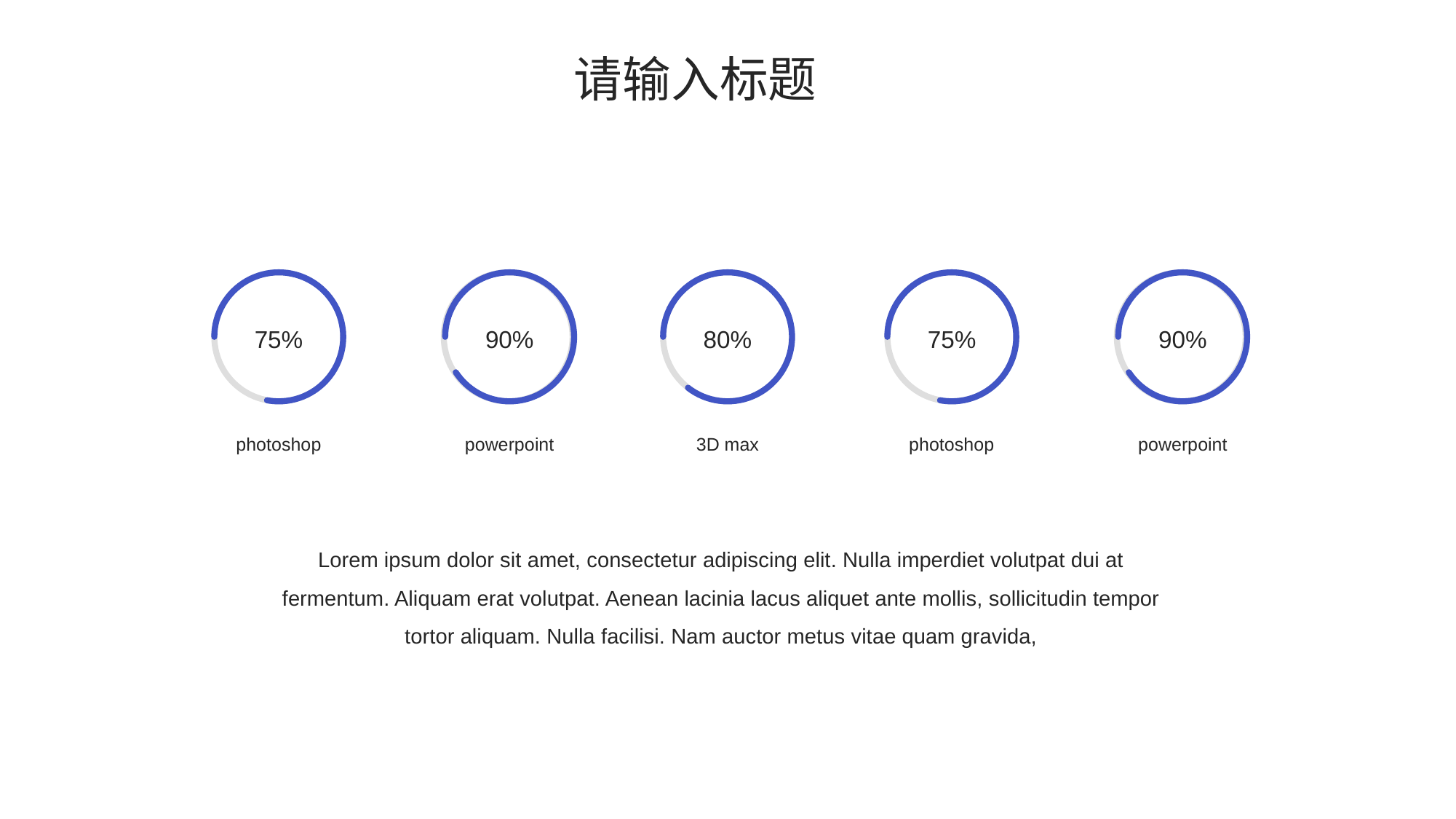

请输入标题

75%
photoshop

75%
photoshop

80%
3D max

90%
powerpoint

90%
powerpoint
Lorem ipsum dolor sit amet, consectetur adipiscing elit. Nulla imperdiet volutpat dui at fermentum. Aliquam erat volutpat. Aenean lacinia lacus aliquet ante mollis, sollicitudin tempor tortor aliquam. Nulla facilisi. Nam auctor metus vitae quam gravida,